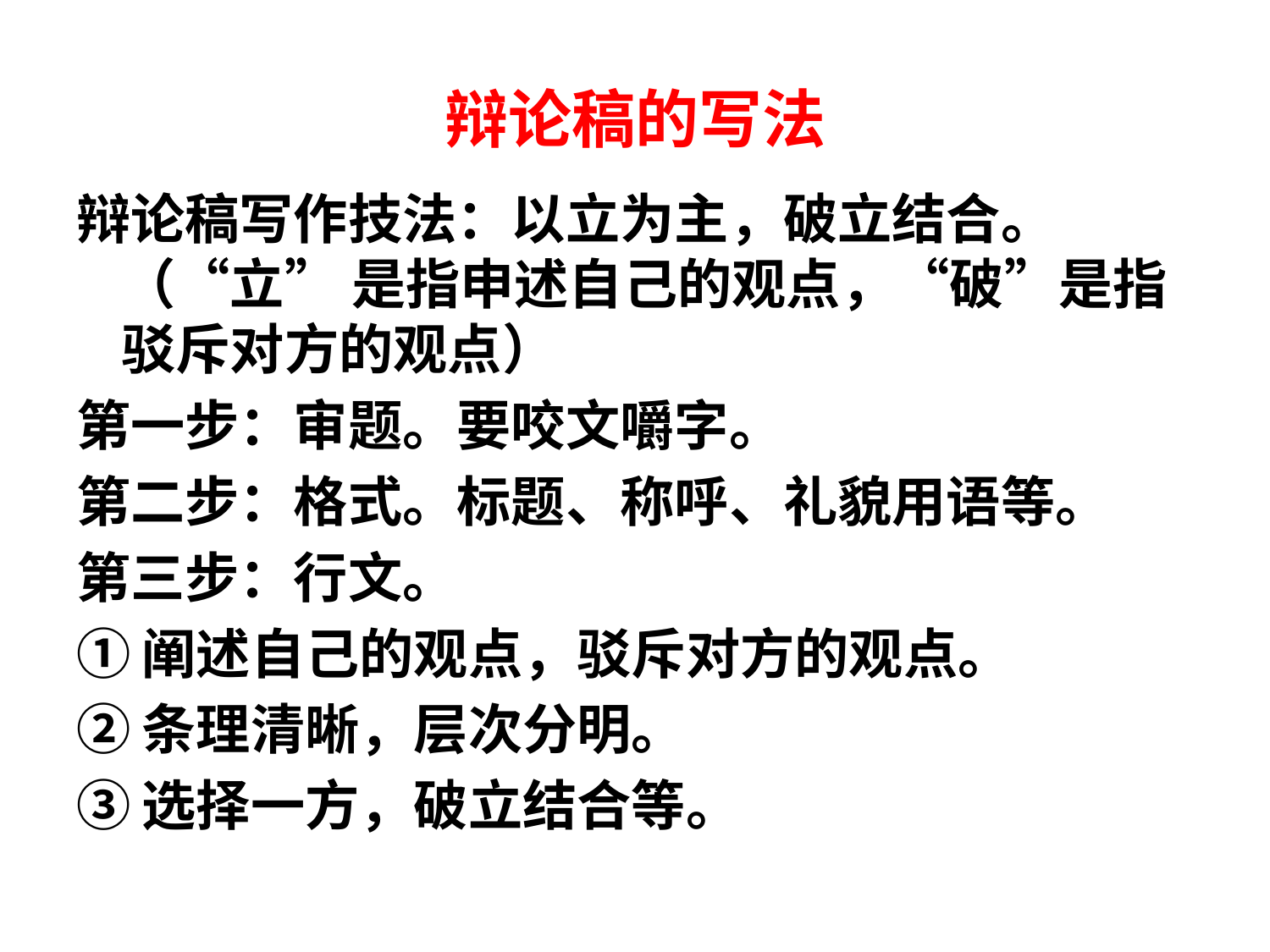

# 辩论稿的写法
辩论稿写作技法：以立为主，破立结合。（“立” 是指申述自己的观点，“破”是指驳斥对方的观点）
第一步：审题。要咬文嚼字。
第二步：格式。标题、称呼、礼貌用语等。
第三步：行文。
①阐述自己的观点，驳斥对方的观点。
②条理清晰，层次分明。
③选择一方，破立结合等。